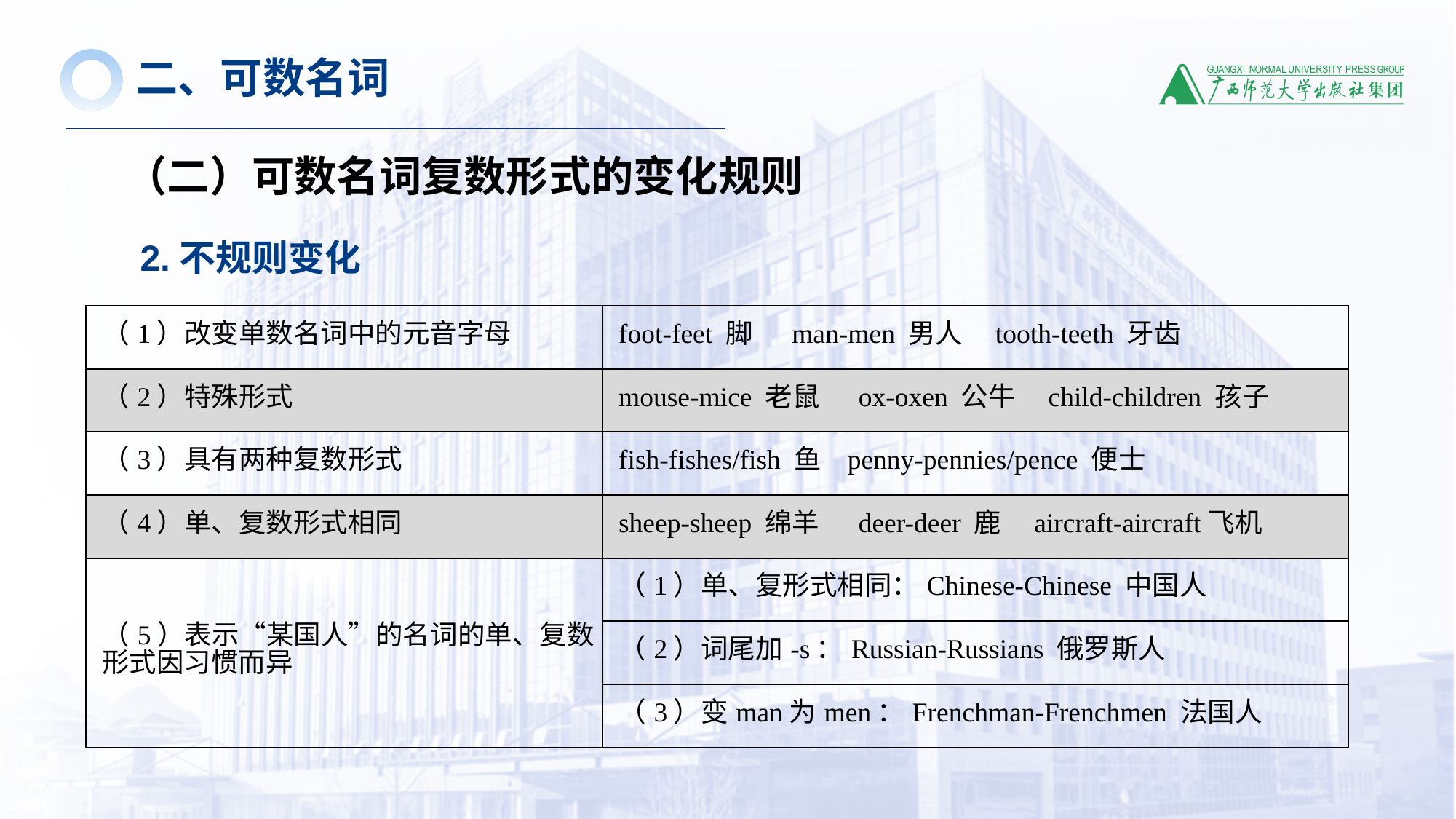

二、可数名词

（二）可数名词复数形式的变化规则
2.不规则变化
| （1）改变单数名词中的元音字母 | foot-feet 脚 man-men 男人 tooth-teeth 牙齿 |
| --- | --- |
| （2）特殊形式 | mouse-mice 老鼠 ox-oxen 公牛 child-children 孩子 |
| （3）具有两种复数形式 | fish-fishes/fish 鱼 penny-pennies/pence 便士 |
| （4）单、复数形式相同 | sheep-sheep 绵羊 deer-deer 鹿 aircraft-aircraft飞机 |
| （5）表示“某国人”的名词的单、复数形式因习惯而异 | （1）单、复形式相同：Chinese-Chinese 中国人 |
|  | （2）词尾加-s：Russian-Russians 俄罗斯人 |
|  | （3）变man为men：Frenchman-Frenchmen 法国人 |